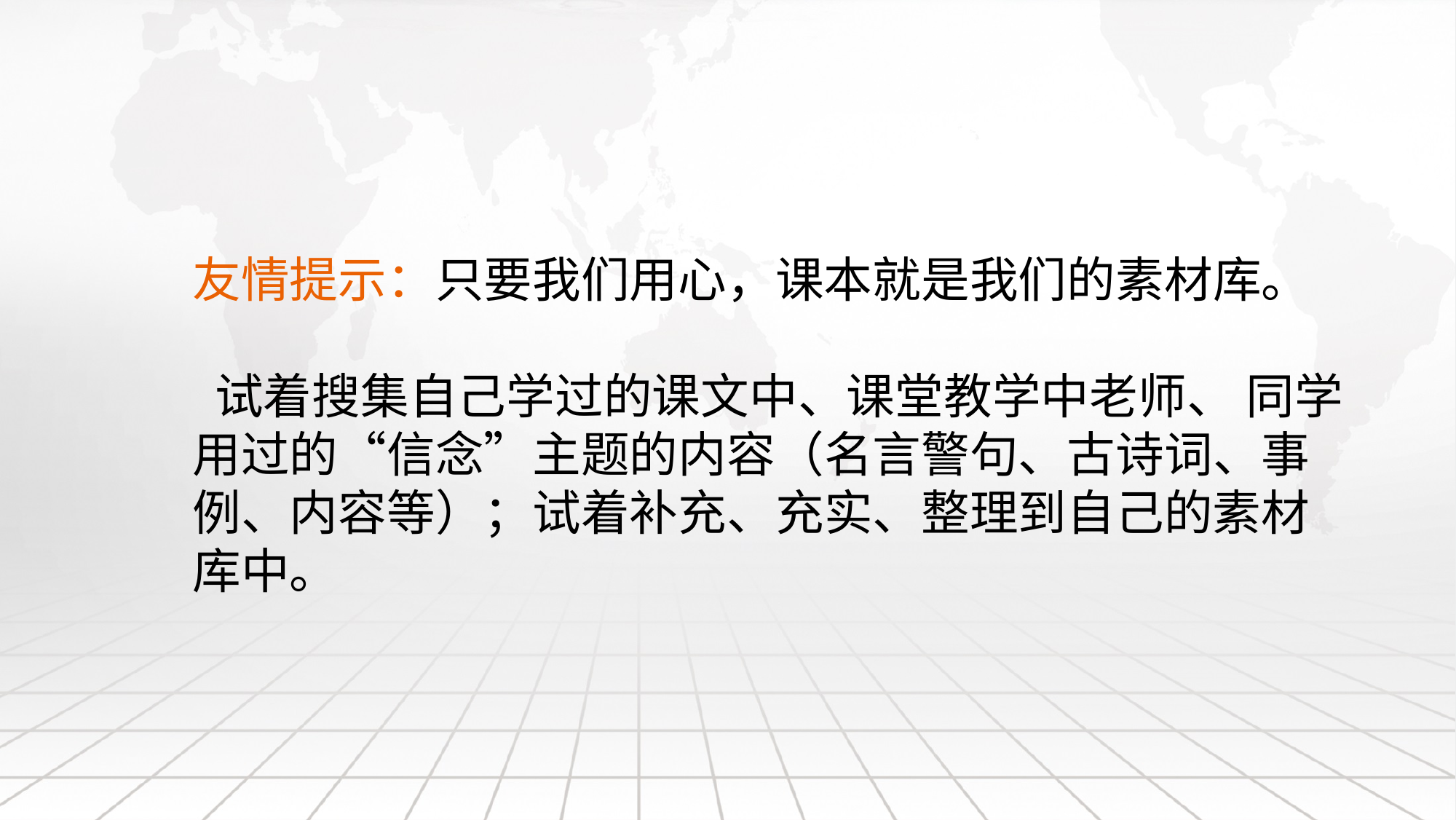

友情提示：只要我们用心，课本就是我们的素材库。

 试着搜集自己学过的课文中、课堂教学中老师、 同学用过的“信念”主题的内容（名言警句、古诗词、事例、内容等）；试着补充、充实、整理到自己的素材库中。